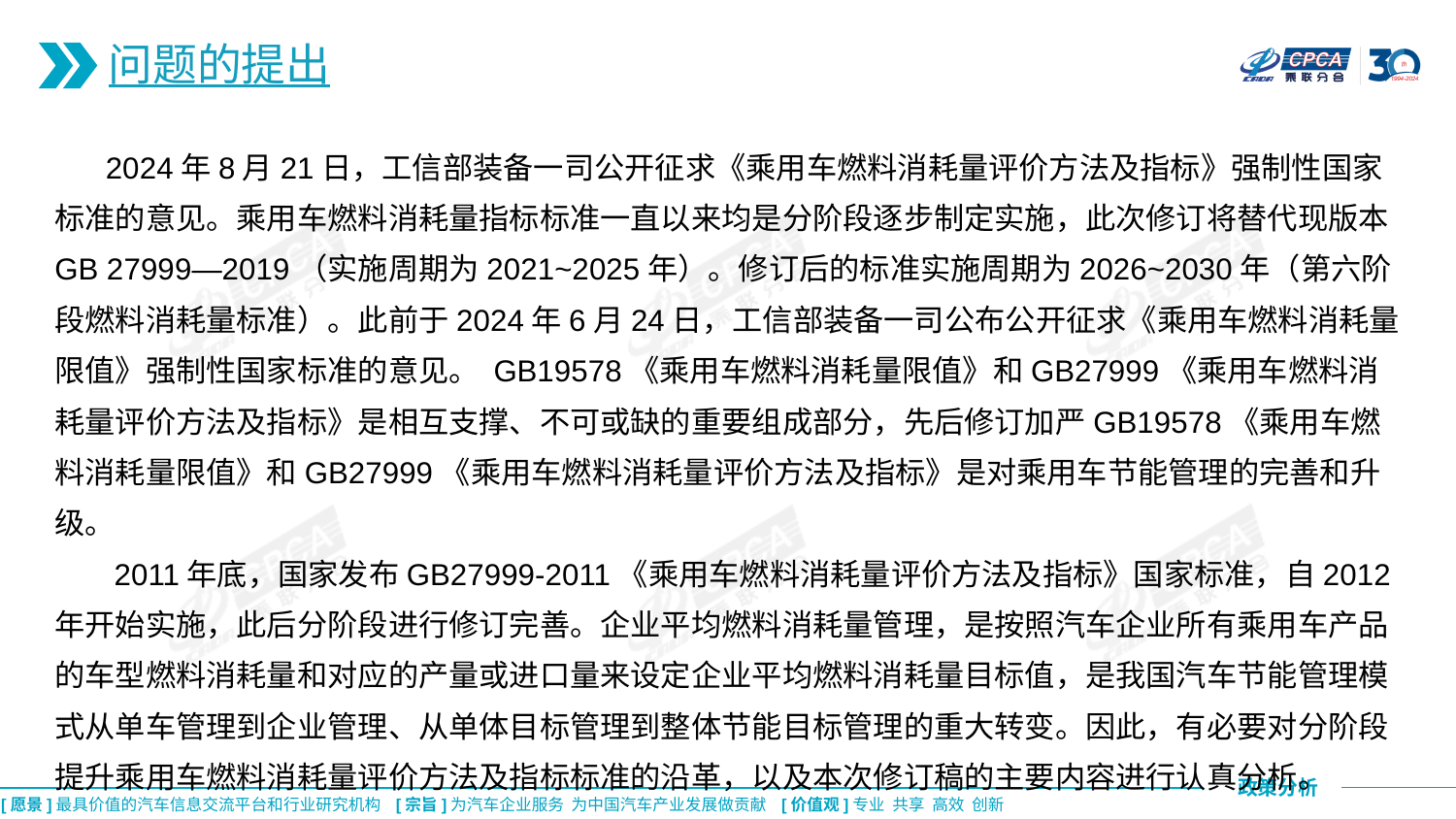

问题的提出
      2024年8月21日，工信部装备一司公开征求《乘用车燃料消耗量评价方法及指标》强制性国家标准的意见。乘用车燃料消耗量指标标准一直以来均是分阶段逐步制定实施，此次修订将替代现版本GB 27999—2019（实施周期为2021~2025年）。修订后的标准实施周期为2026~2030年（第六阶段燃料消耗量标准）。此前于2024年6月24日，工信部装备一司公布公开征求《乘用车燃料消耗量限值》强制性国家标准的意见。 GB19578《乘用车燃料消耗量限值》和GB27999《乘用车燃料消耗量评价方法及指标》是相互支撑、不可或缺的重要组成部分，先后修订加严GB19578《乘用车燃料消耗量限值》和GB27999《乘用车燃料消耗量评价方法及指标》是对乘用车节能管理的完善和升级。
       2011年底，国家发布GB27999-2011《乘用车燃料消耗量评价方法及指标》国家标准，自2012年开始实施，此后分阶段进行修订完善。企业平均燃料消耗量管理，是按照汽车企业所有乘用车产品的车型燃料消耗量和对应的产量或进口量来设定企业平均燃料消耗量目标值，是我国汽车节能管理模式从单车管理到企业管理、从单体目标管理到整体节能目标管理的重大转变。因此，有必要对分阶段提升乘用车燃料消耗量评价方法及指标标准的沿革，以及本次修订稿的主要内容进行认真分析。